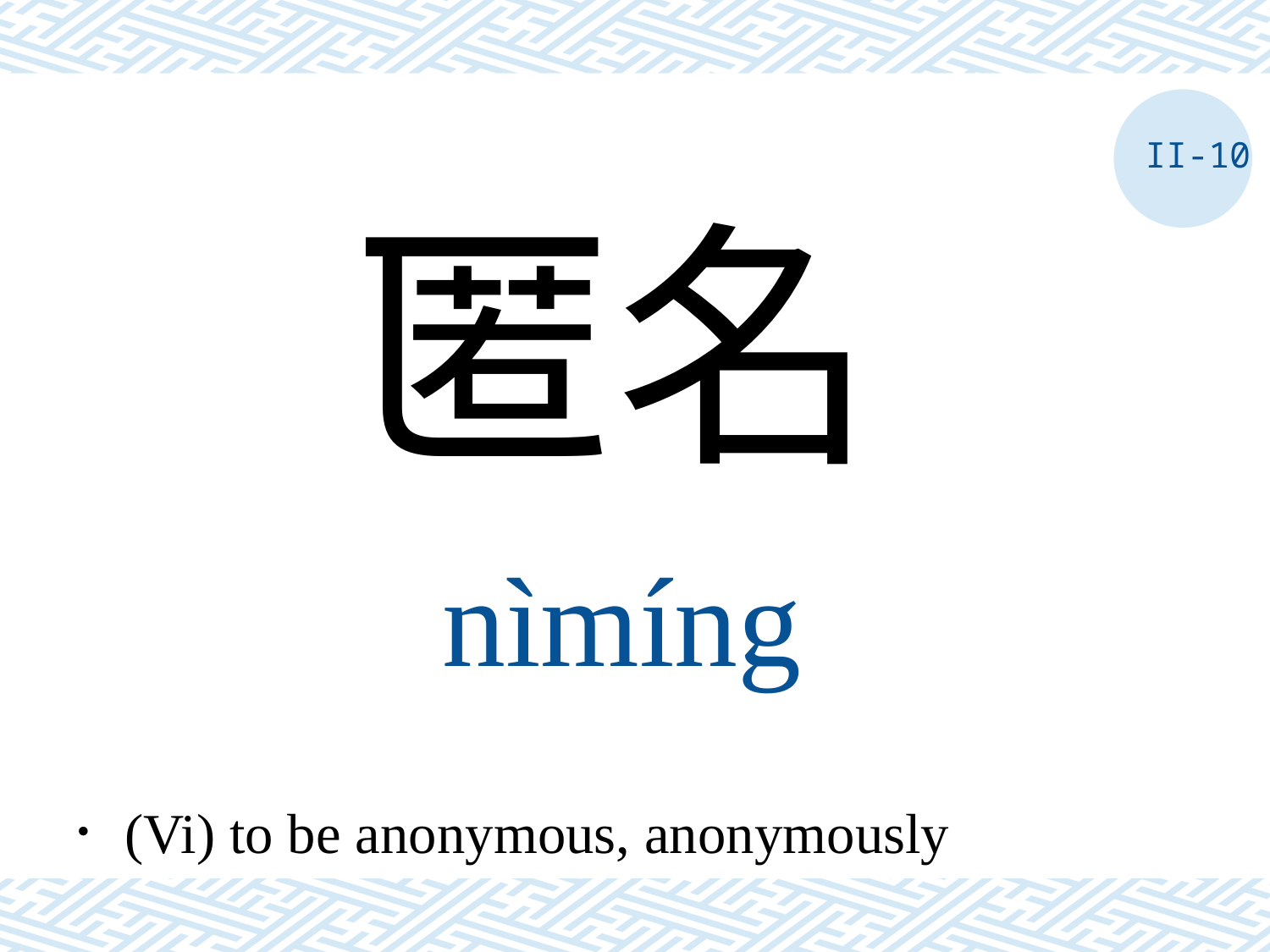

II-10

匿名
nìmíng
．(Vi) to be anonymous, anonymously